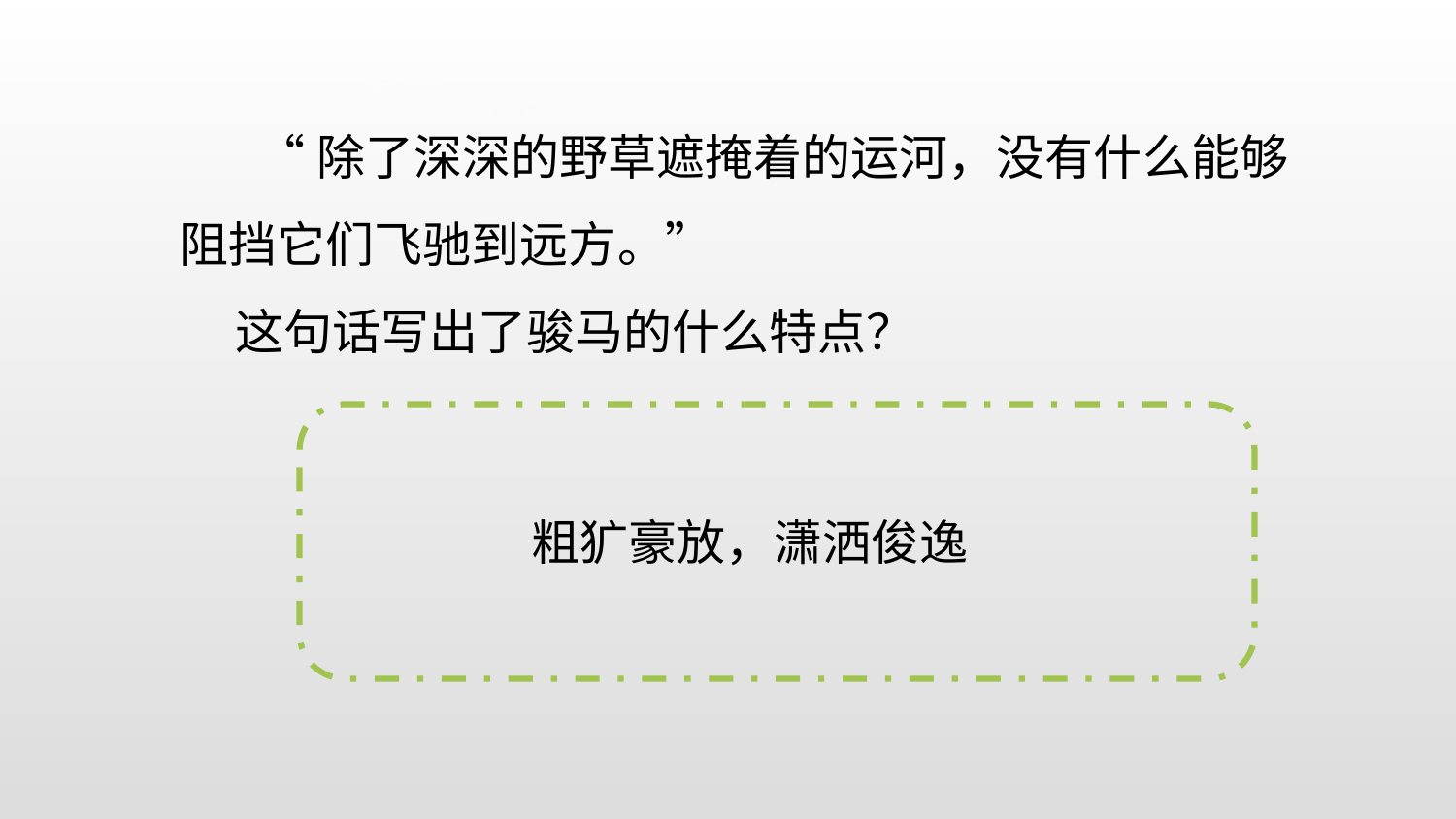

“除了深深的野草遮掩着的运河，没有什么能够阻挡它们飞驰到远方。”
这句话写出了骏马的什么特点？

粗犷豪放，潇洒俊逸